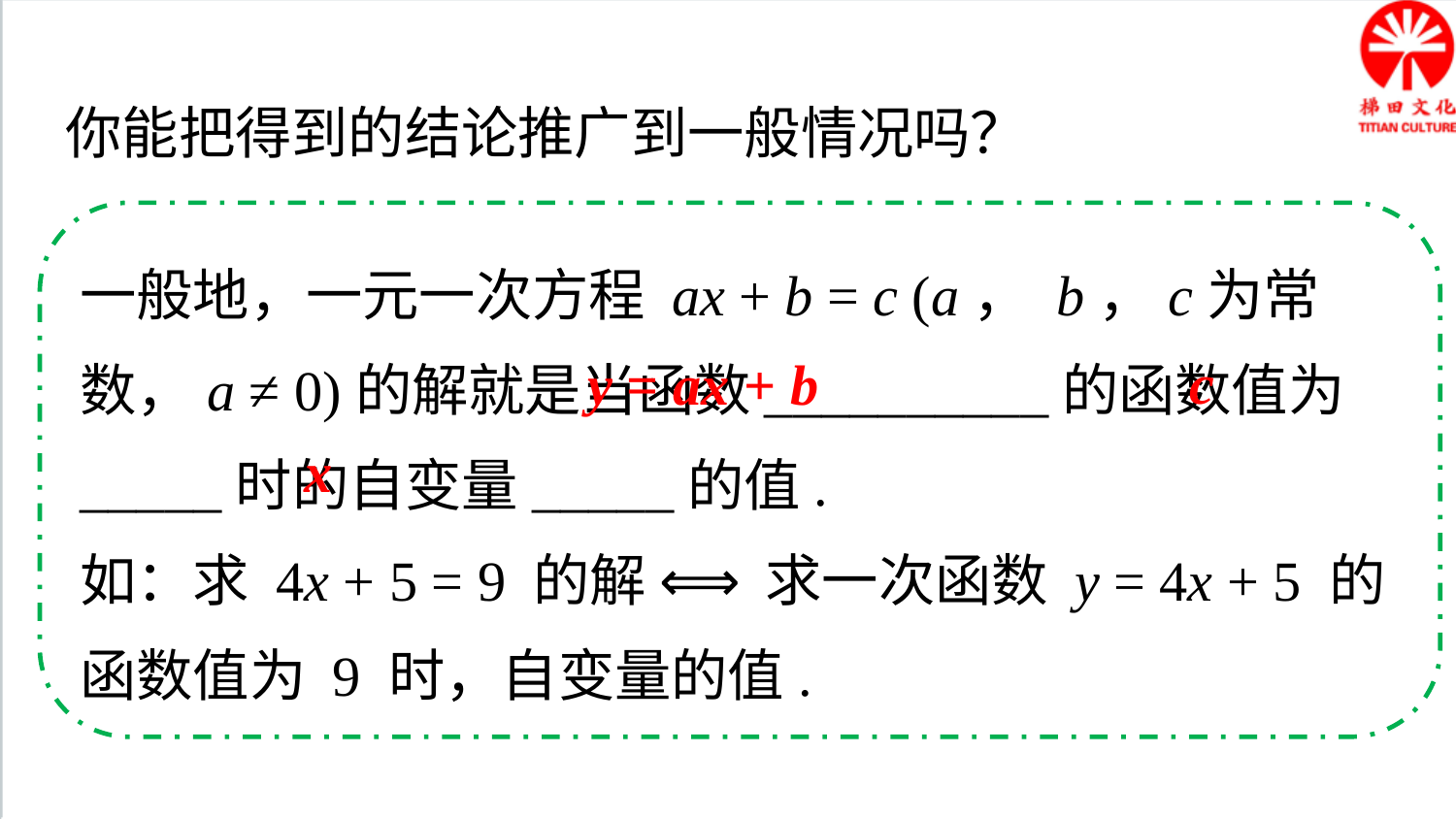

你能把得到的结论推广到一般情况吗？
一般地，一元一次方程 ax + b = c (a， b，c为常数，a ≠ 0)的解就是当函数__________的函数值为_____时的自变量_____的值.
如：求 4x + 5 = 9 的解 ⟺  求一次函数 y = 4x + 5 的函数值为 9 时，自变量的值.
c
y = ax + b
x